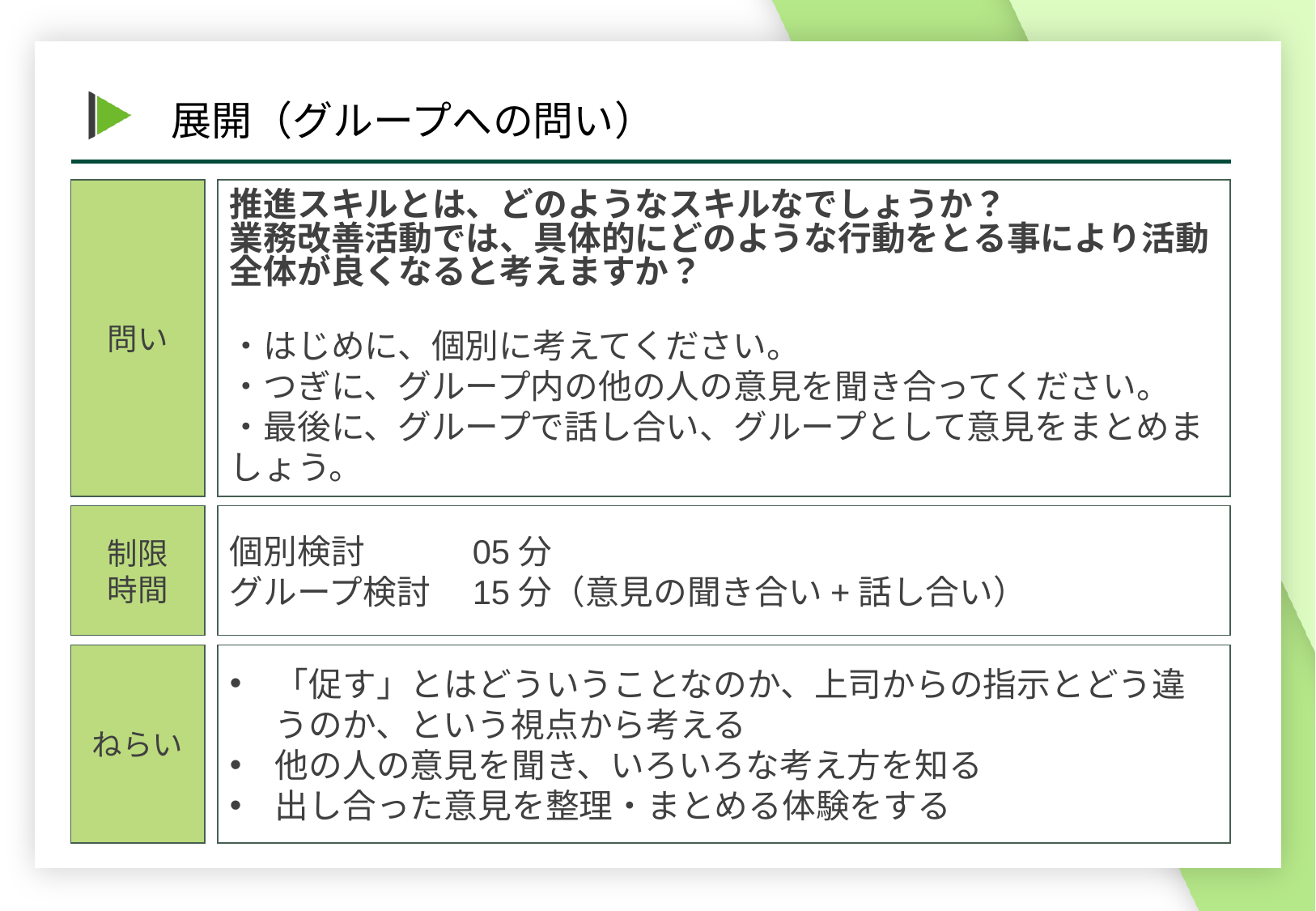

問い
推進スキルとは、どのようなスキルなでしょうか？
業務改善活動では、具体的にどのような行動をとる事により活動全体が良くなると考えますか？

・はじめに、個別に考えてください。
・つぎに、グループ内の他の人の意見を聞き合ってください。
・最後に、グループで話し合い、グループとして意見をまとめましょう。
個別検討　　	05分
グループ検討	15分（意見の聞き合い+話し合い）
制限
時間
「促す」とはどういうことなのか、上司からの指示とどう違うのか、という視点から考える
他の人の意見を聞き、いろいろな考え方を知る
出し合った意見を整理・まとめる体験をする
ねらい